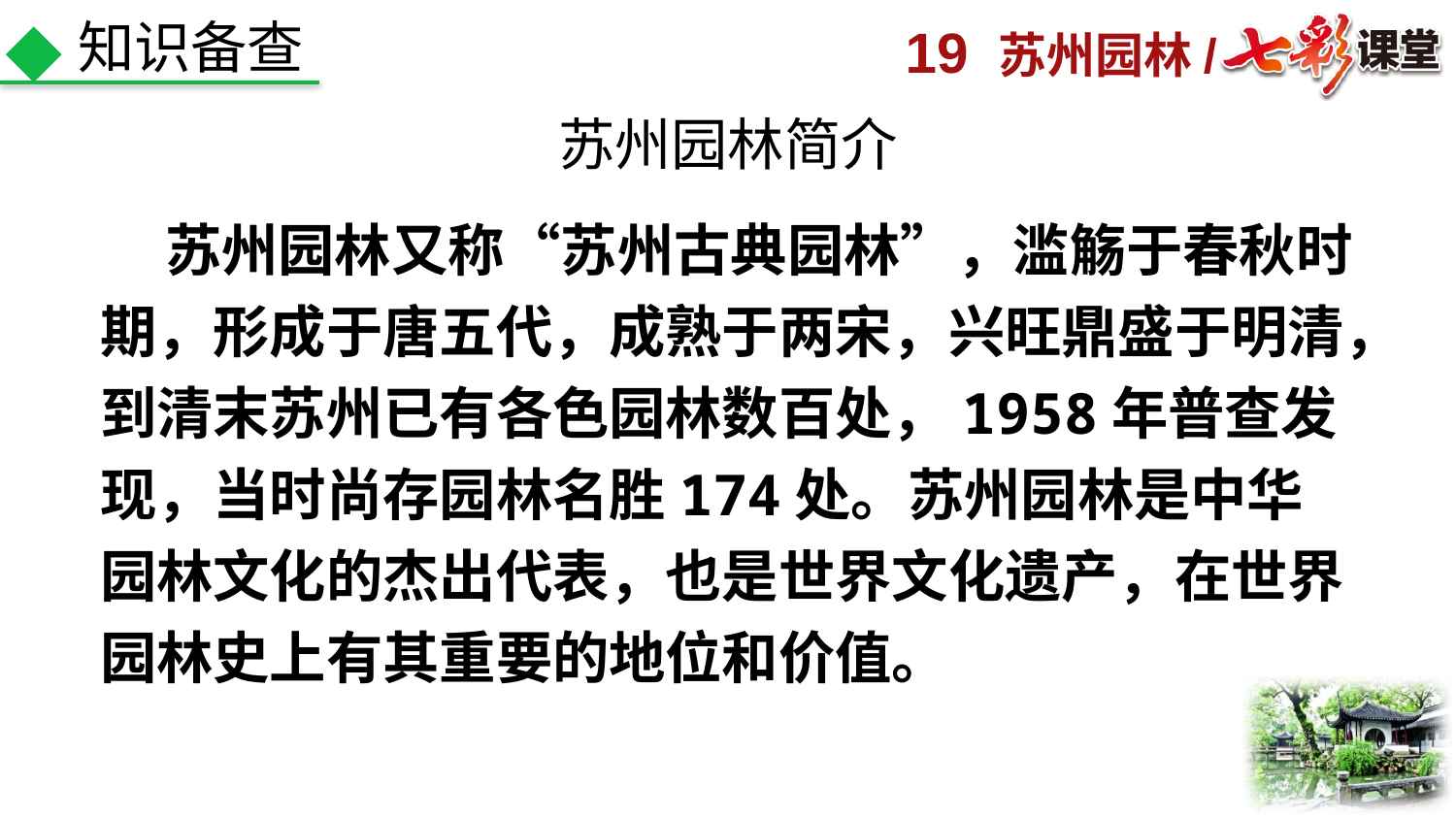

知识备查

苏州园林简介
    苏州园林又称“苏州古典园林”，滥觞于春秋时期，形成于唐五代，成熟于两宋，兴旺鼎盛于明清，到清末苏州已有各色园林数百处，1958年普查发现，当时尚存园林名胜174处。苏州园林是中华园林文化的杰出代表，也是世界文化遗产，在世界园林史上有其重要的地位和价值。